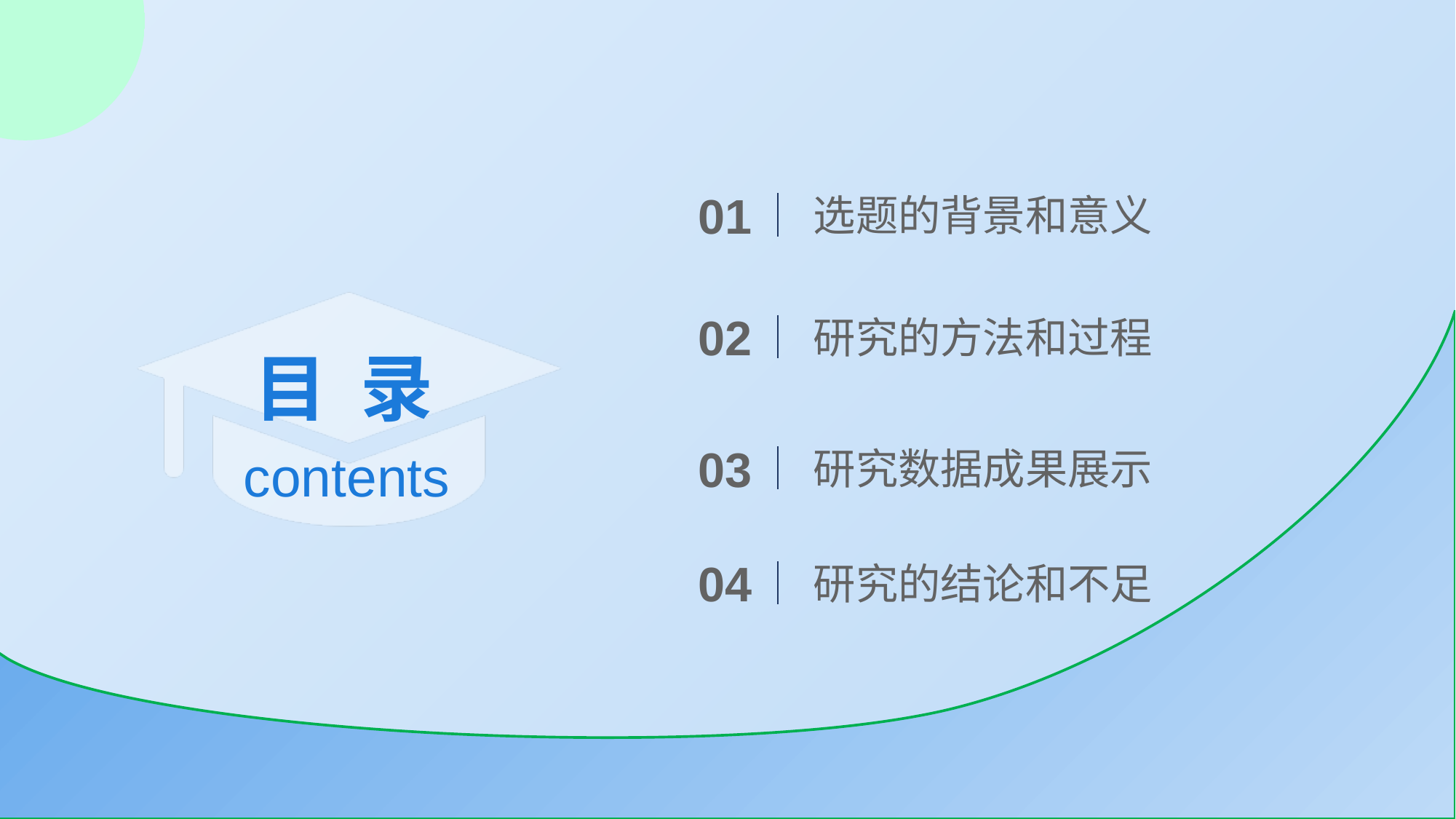

01
选题的背景和意义
02
研究的方法和过程
03
研究数据成果展示
04
研究的结论和不足
# 目  录
contents